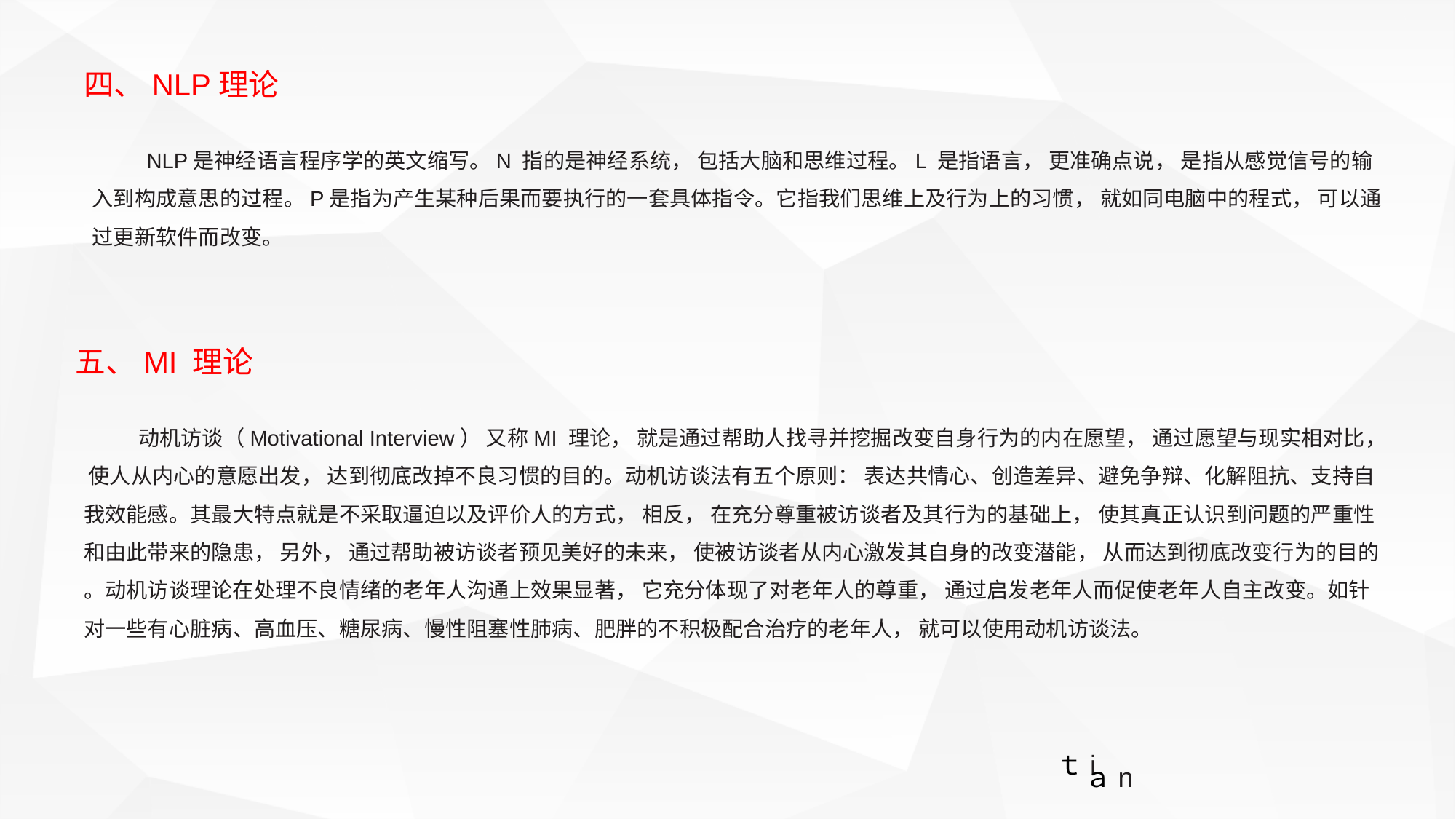

四、NLP理论
NLP是神经语言程序学的英文缩写。N 指的是神经系统， 包括大脑和思维过程。L 是指语言， 更准确点说， 是指从感觉信号的输入到构成意思的过程。P是指为产生某种后果而要执行的一套具体指令。它指我们思维上及行为上的习惯， 就如同电脑中的程式， 可以通过更新软件而改变。
五、MI 理论
动机访谈（Motivational Interview） 又称MI 理论， 就是通过帮助人找寻并挖掘改变自身行为的内在愿望， 通过愿望与现实相对比， 使人从内心的意愿出发， 达到彻底改掉不良习惯的目的。动机访谈法有五个原则： 表达共情心、创造差异、避免争辩、化解阻抗、支持自我效能感。其最大特点就是不采取逼迫以及评价人的方式， 相反， 在充分尊重被访谈者及其行为的基础上， 使其真正认识到问题的严重性和由此带来的隐患， 另外， 通过帮助被访谈者预见美好的未来， 使被访谈者从内心激发其自身的改变潜能， 从而达到彻底改变行为的目的 。动机访谈理论在处理不良情绪的老年人沟通上效果显著， 它充分体现了对老年人的尊重， 通过启发老年人而促使老年人自主改变。如针对一些有心脏病、高血压、糖尿病、慢性阻塞性肺病、肥胖的不积极配合治疗的老年人， 就可以使用动机访谈法。
ｔi
ａn